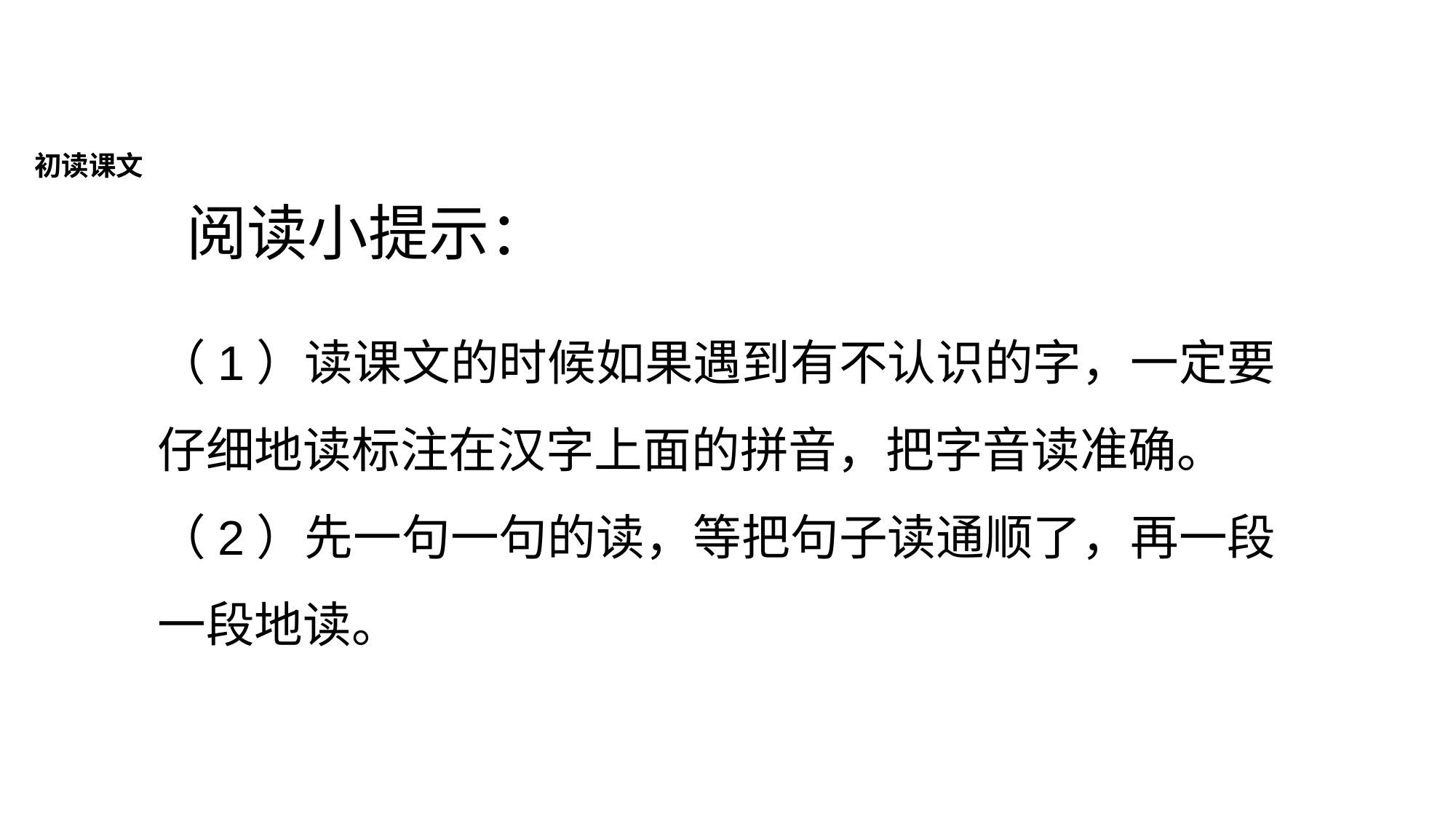

初读课文
阅读小提示：
（1）读课文的时候如果遇到有不认识的字，一定要仔细地读标注在汉字上面的拼音，把字音读准确。
（2）先一句一句的读，等把句子读通顺了，再一段一段地读。